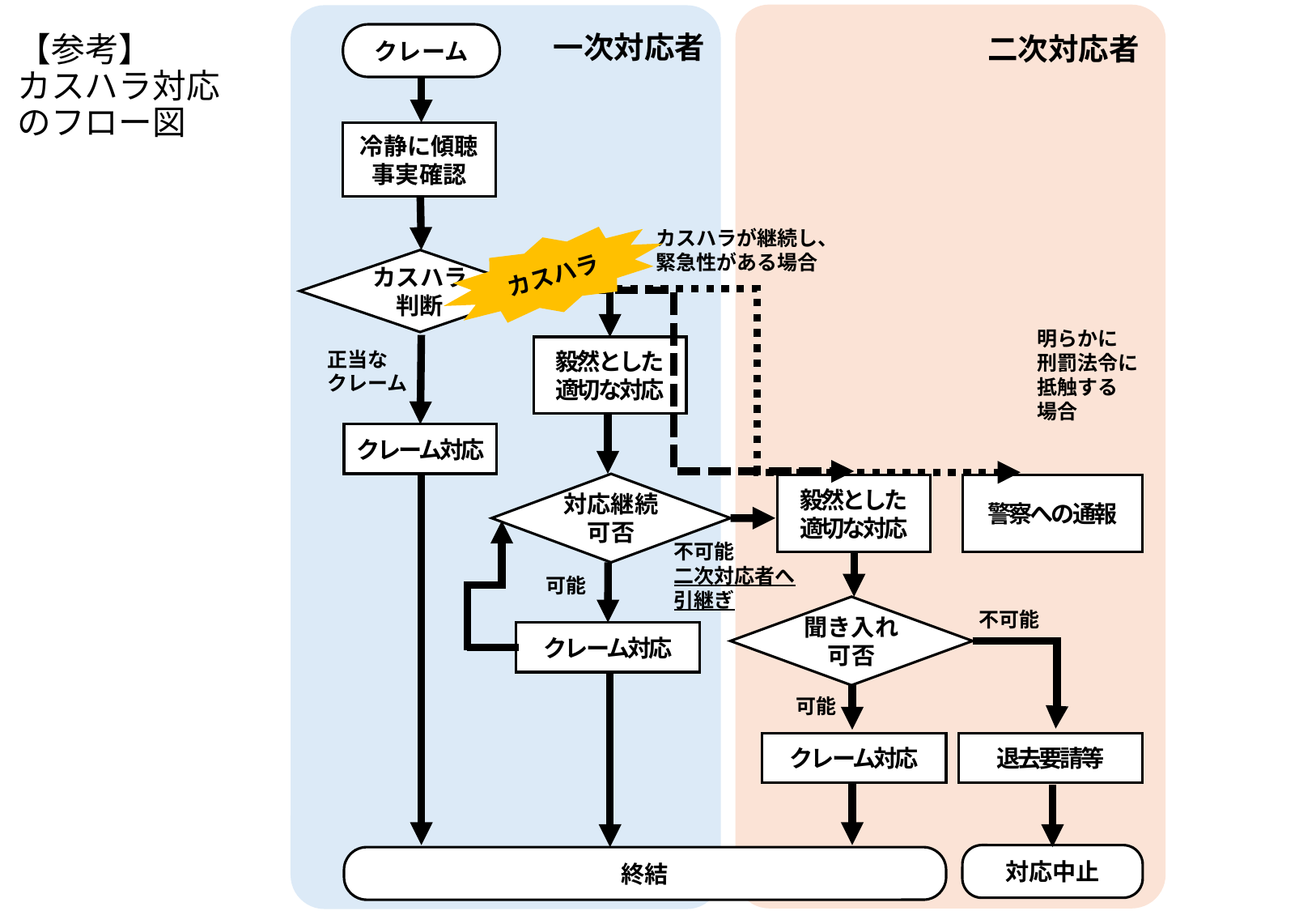

一次対応者

【参考】
カスハラ対応のフロー図
クレーム
冷静に傾聴
事実確認
カスハラが継続し、
緊急性がある場合
カスハラ
カスハラ判断
明らかに
刑罰法令に抵触する
場合
毅然とした
適切な対応
正当な
クレーム
クレーム対応
対応継続可否
毅然とした
適切な対応
警察への通報
不可能
二次対応者へ
引継ぎ
可能
聞き入れ可否
不可能
クレーム対応
可能
退去要請等
クレーム対応
対応中止
終結
二次対応者